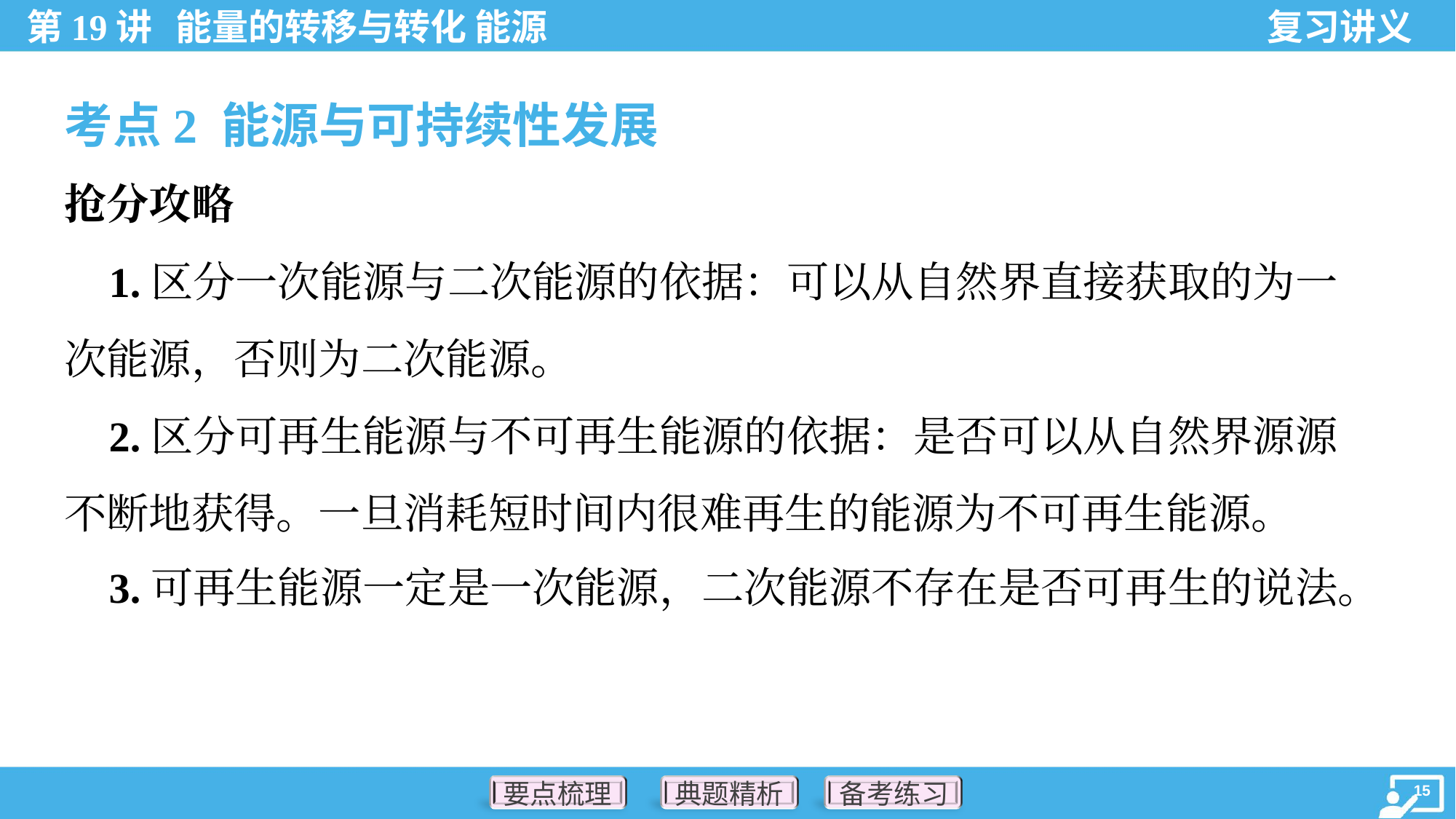

考点2 能源与可持续性发展
抢分攻略
    1.区分一次能源与二次能源的依据：可以从自然界直接获取的为一
次能源，否则为二次能源。
    2.区分可再生能源与不可再生能源的依据：是否可以从自然界源源
不断地获得。一旦消耗短时间内很难再生的能源为不可再生能源。
    3.可再生能源一定是一次能源，二次能源不存在是否可再生的说法。